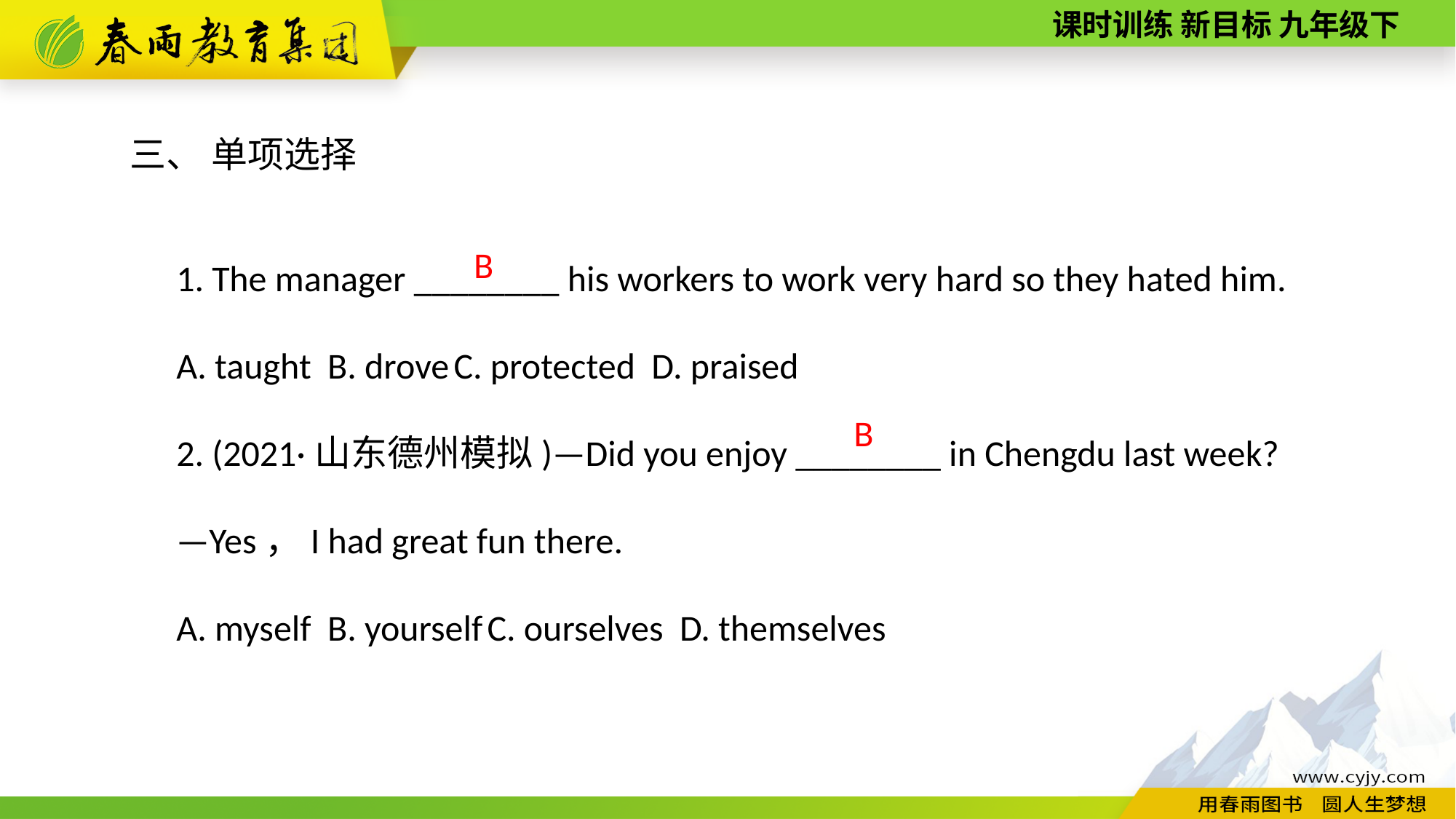

三、 单项选择
1. The manager ________ his workers to work very hard so they hated him.
A. taught  B. drove C. protected  D. praised
2. (2021·山东德州模拟)—Did you enjoy ________ in Chengdu last week?
—Yes，I had great fun there.
A. myself  B. yourself C. ourselves  D. themselves
B
B